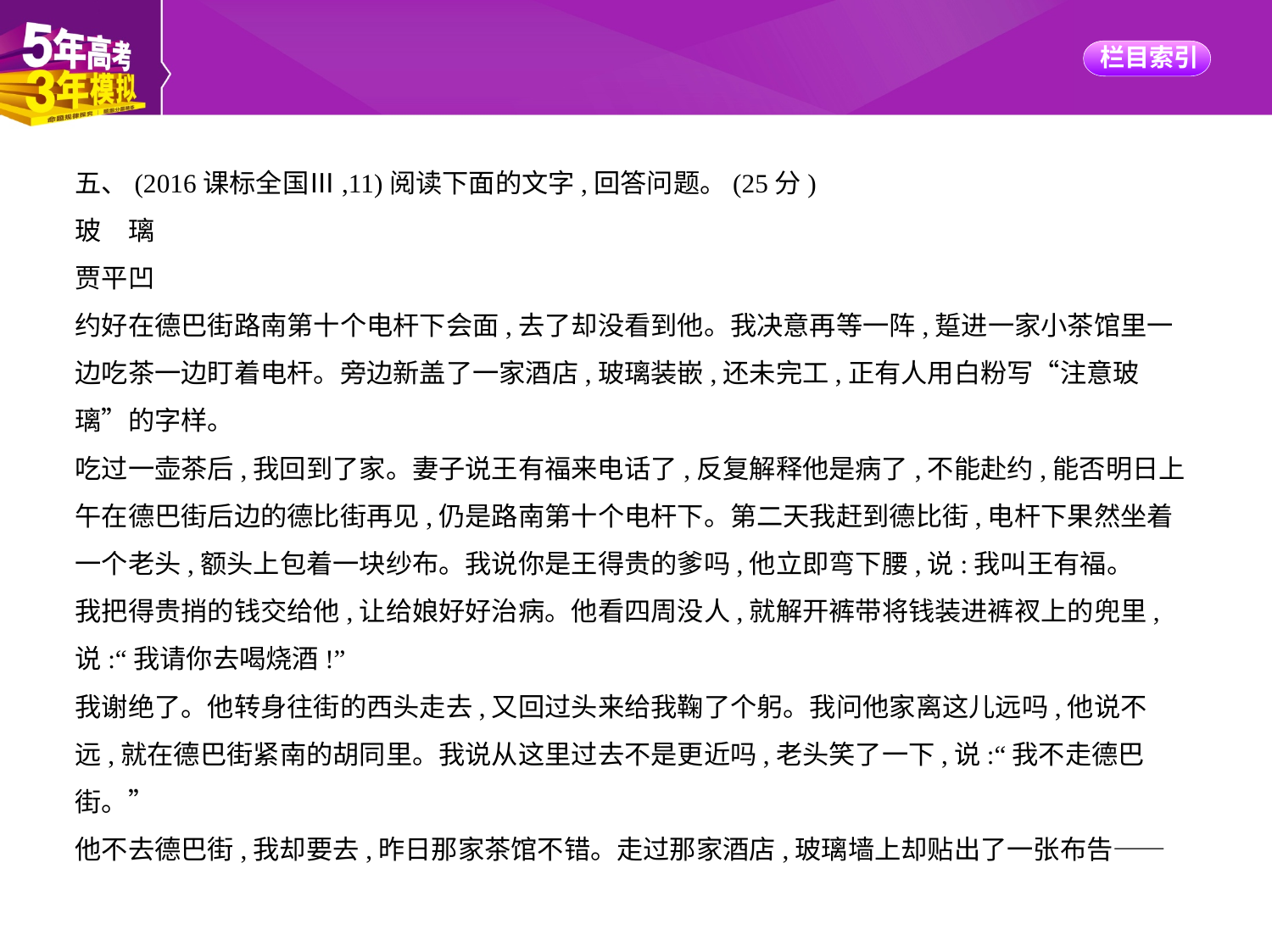

五、(2016课标全国Ⅲ,11)阅读下面的文字,回答问题。(25分)
玻　璃
贾平凹
约好在德巴街路南第十个电杆下会面,去了却没看到他。我决意再等一阵,踅进一家小茶馆里一
边吃茶一边盯着电杆。旁边新盖了一家酒店,玻璃装嵌,还未完工,正有人用白粉写“注意玻
璃”的字样。
吃过一壶茶后,我回到了家。妻子说王有福来电话了,反复解释他是病了,不能赴约,能否明日上
午在德巴街后边的德比街再见,仍是路南第十个电杆下。第二天我赶到德比街,电杆下果然坐着
一个老头,额头上包着一块纱布。我说你是王得贵的爹吗,他立即弯下腰,说:我叫王有福。
我把得贵捎的钱交给他,让给娘好好治病。他看四周没人,就解开裤带将钱装进裤衩上的兜里,
说:“我请你去喝烧酒!”
我谢绝了。他转身往街的西头走去,又回过头来给我鞠了个躬。我问他家离这儿远吗,他说不
远,就在德巴街紧南的胡同里。我说从这里过去不是更近吗,老头笑了一下,说:“我不走德巴
街。”
他不去德巴街,我却要去,昨日那家茶馆不错。走过那家酒店,玻璃墙上却贴出了一张布告——